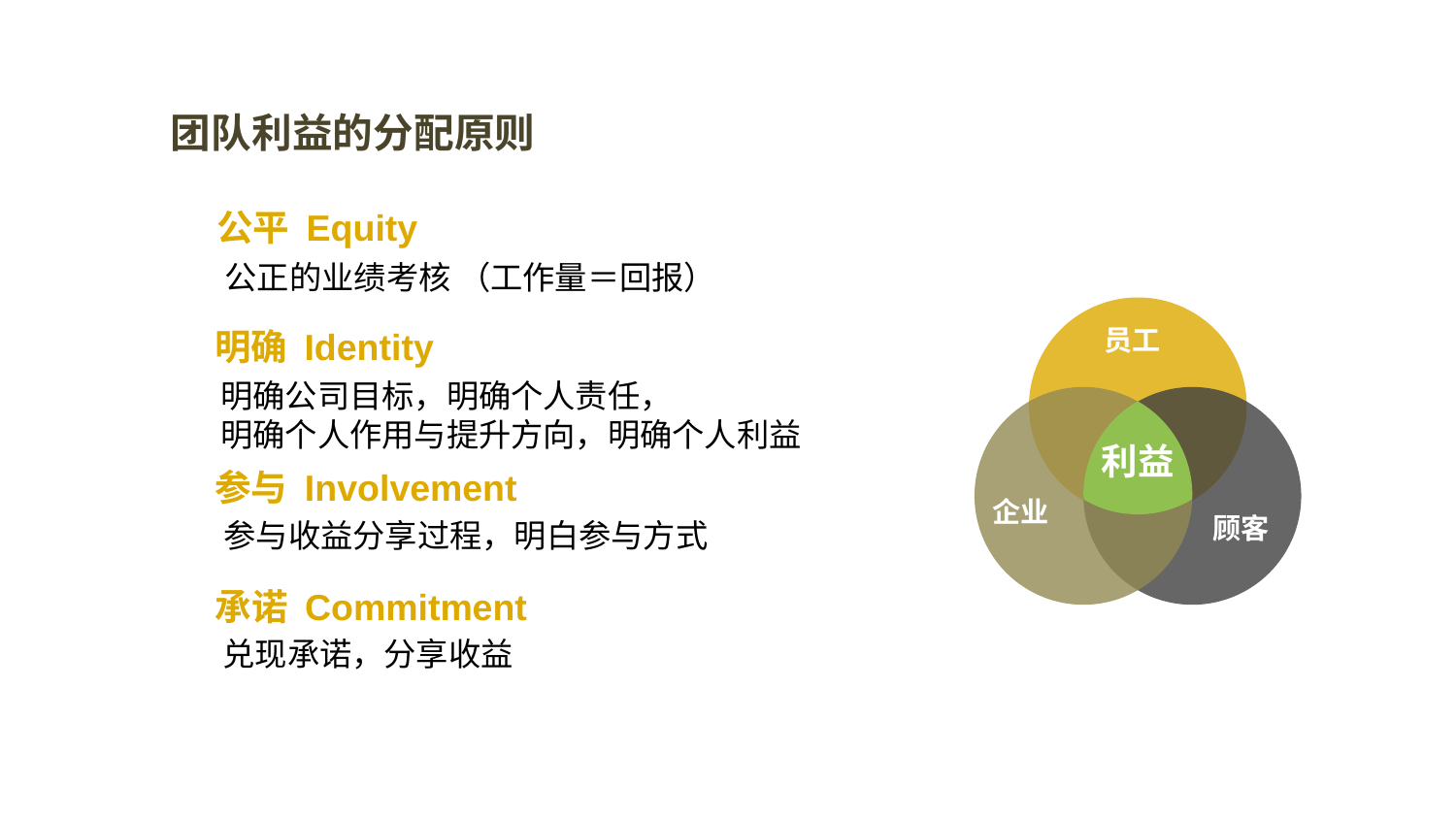

团队利益的分配原则
公平 Equity
公正的业绩考核 （工作量＝回报）

员工
明确 Identity
明确公司目标，明确个人责任，
明确个人作用与提升方向，明确个人利益

利益
参与 Involvement
企业
顾客
参与收益分享过程，明白参与方式
承诺 Commitment
兑现承诺，分享收益